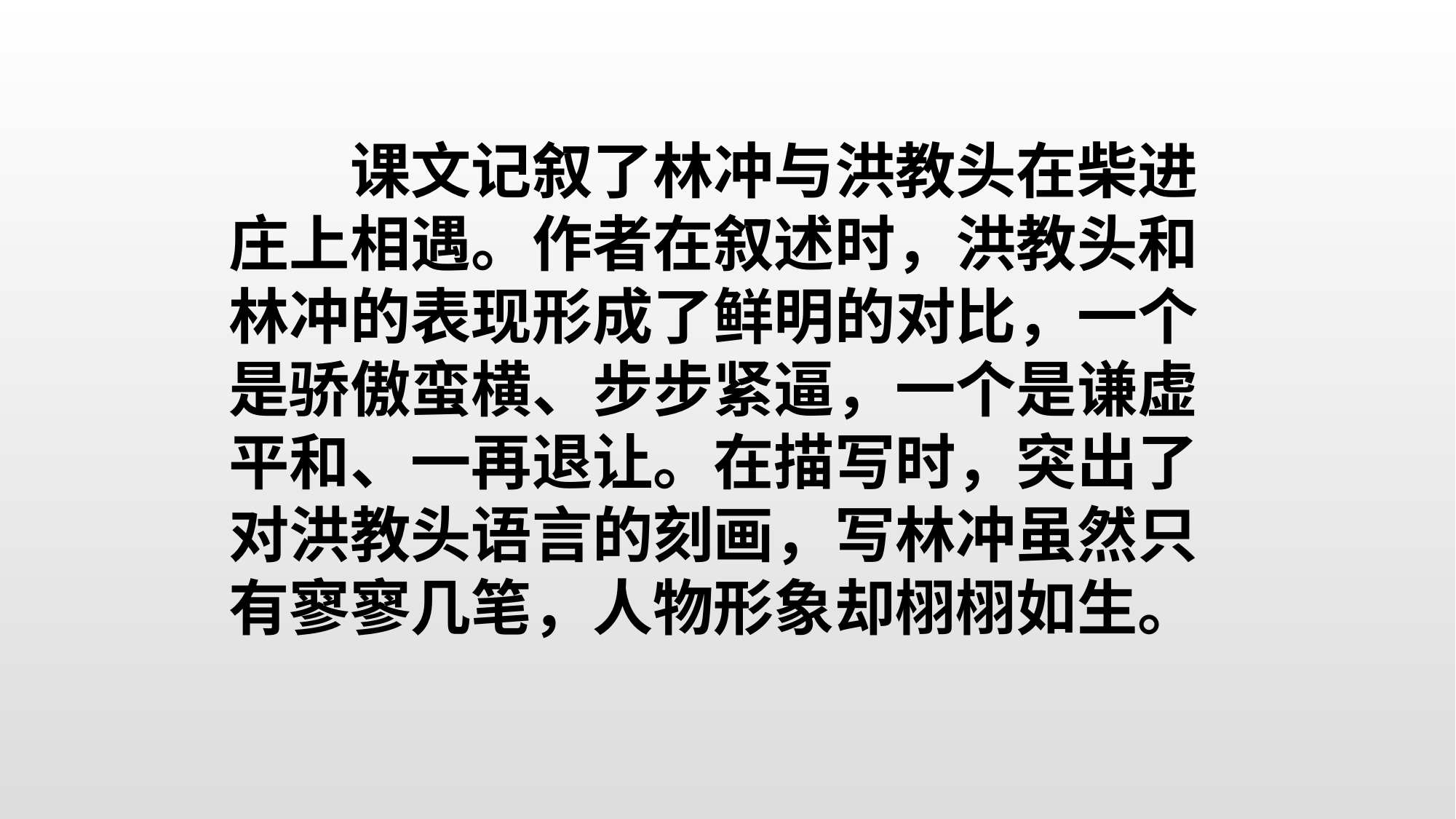

课文记叙了林冲与洪教头在柴进庄上相遇。作者在叙述时，洪教头和林冲的表现形成了鲜明的对比，一个是骄傲蛮横、步步紧逼，一个是谦虚平和、一再退让。在描写时，突出了对洪教头语言的刻画，写林冲虽然只有寥寥几笔，人物形象却栩栩如生。